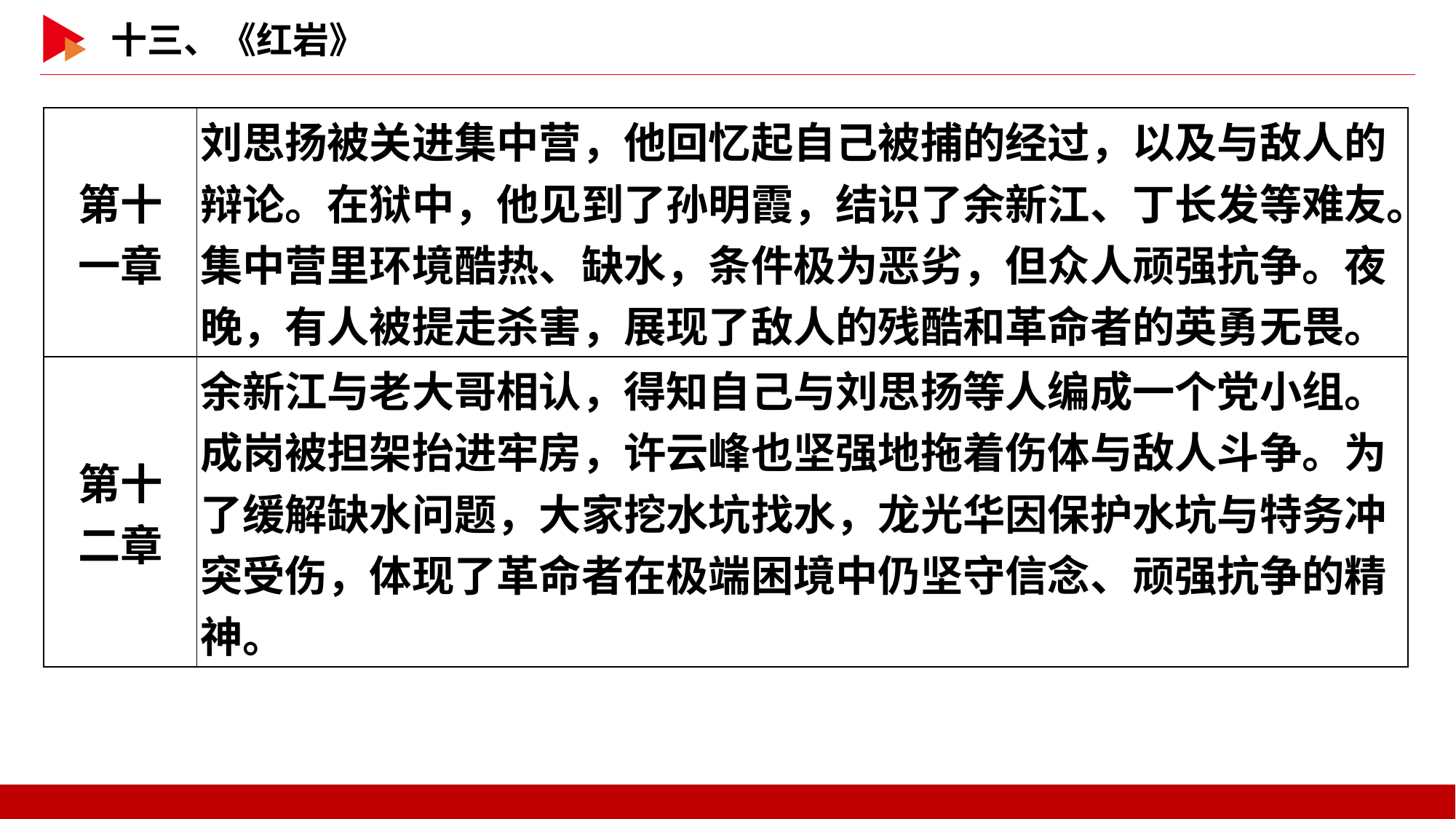

| 第十 一章 | 刘思扬被关进集中营，他回忆起自己被捕的经过，以及与敌人的辩论。在狱中，他见到了孙明霞，结识了余新江、丁长发等难友。集中营里环境酷热、缺水，条件极为恶劣，但众人顽强抗争。夜晚，有人被提走杀害，展现了敌人的残酷和革命者的英勇无畏。 |
| --- | --- |
| 第十 二章 | 余新江与老大哥相认，得知自己与刘思扬等人编成一个党小组。成岗被担架抬进牢房，许云峰也坚强地拖着伤体与敌人斗争。为了缓解缺水问题，大家挖水坑找水，龙光华因保护水坑与特务冲突受伤，体现了革命者在极端困境中仍坚守信念、顽强抗争的精神。 |